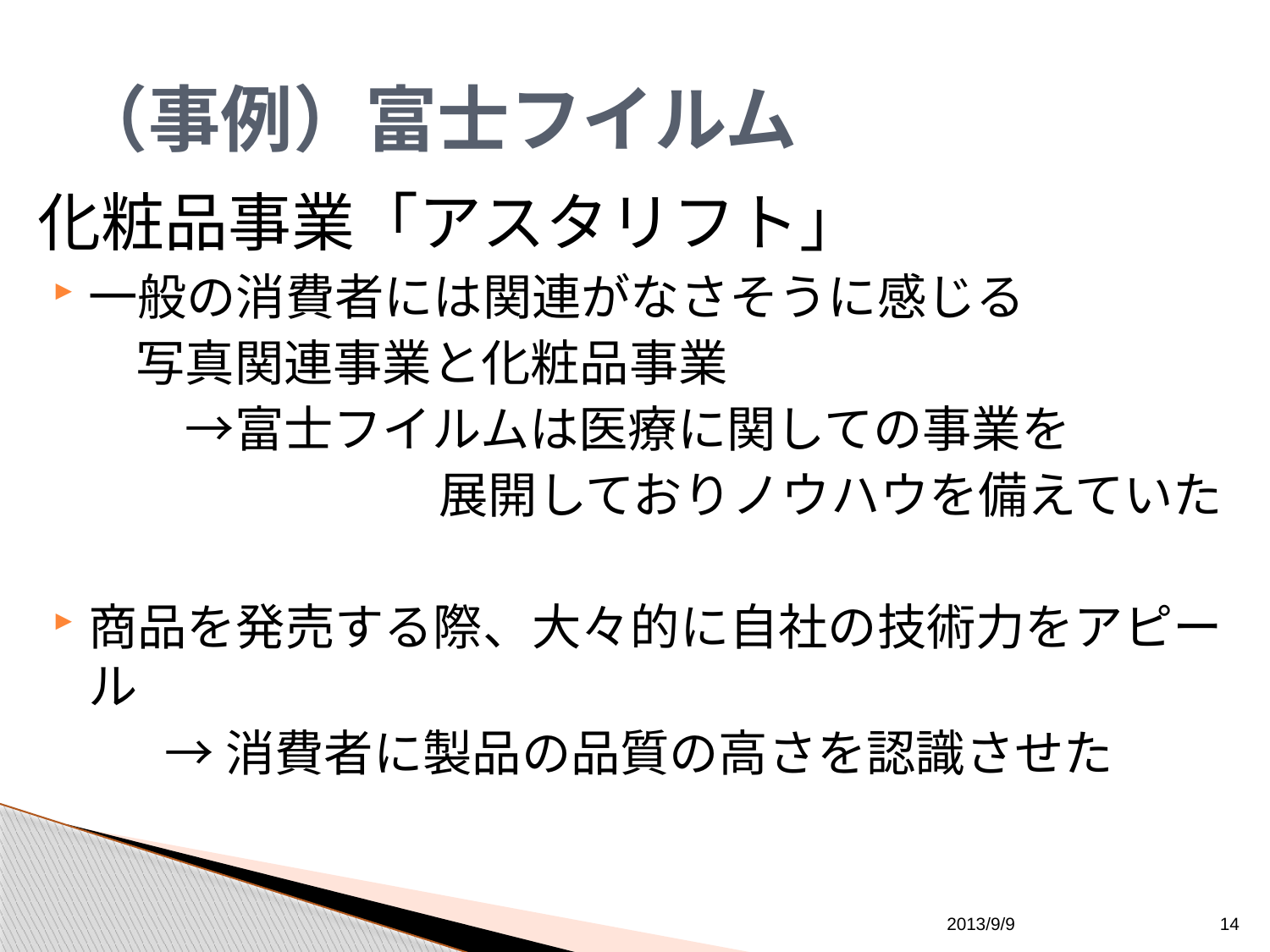

# （事例）富士フイルム
化粧品事業「アスタリフト」
一般の消費者には関連がなさそうに感じる
　　写真関連事業と化粧品事業
　　　→富士フイルムは医療に関しての事業を
展開しておりノウハウを備えていた

商品を発売する際、大々的に自社の技術力をアピール
	→消費者に製品の品質の高さを認識させた
2013/9/9
14